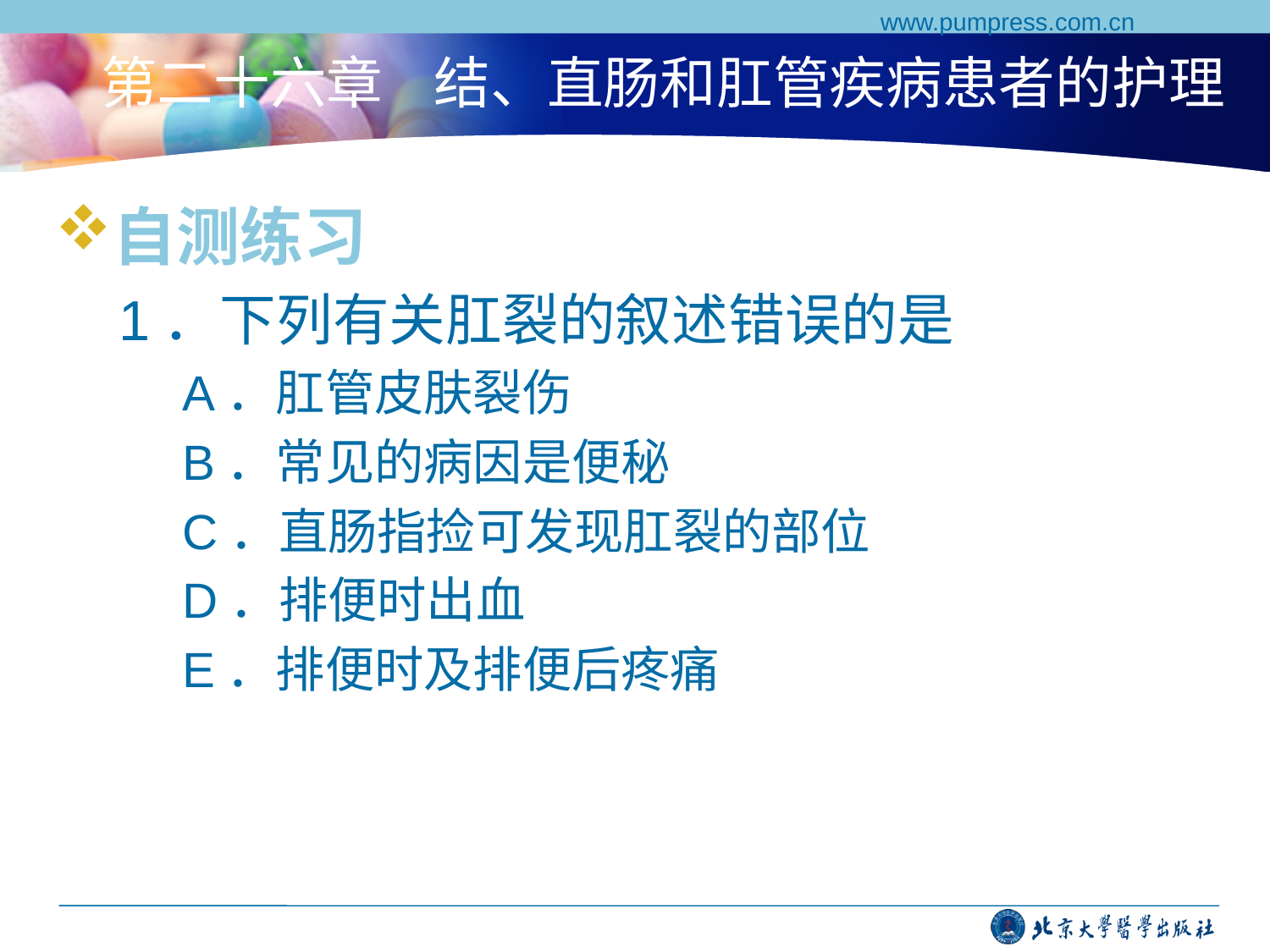

www.pumpress.com.cn
# 第二十六章    结、直肠和肛管疾病患者的护理
自测练习
1．下列有关肛裂的叙述错误的是
A．肛管皮肤裂伤
B．常见的病因是便秘
C．直肠指捡可发现肛裂的部位
D．排便时出血
E．排便时及排便后疼痛